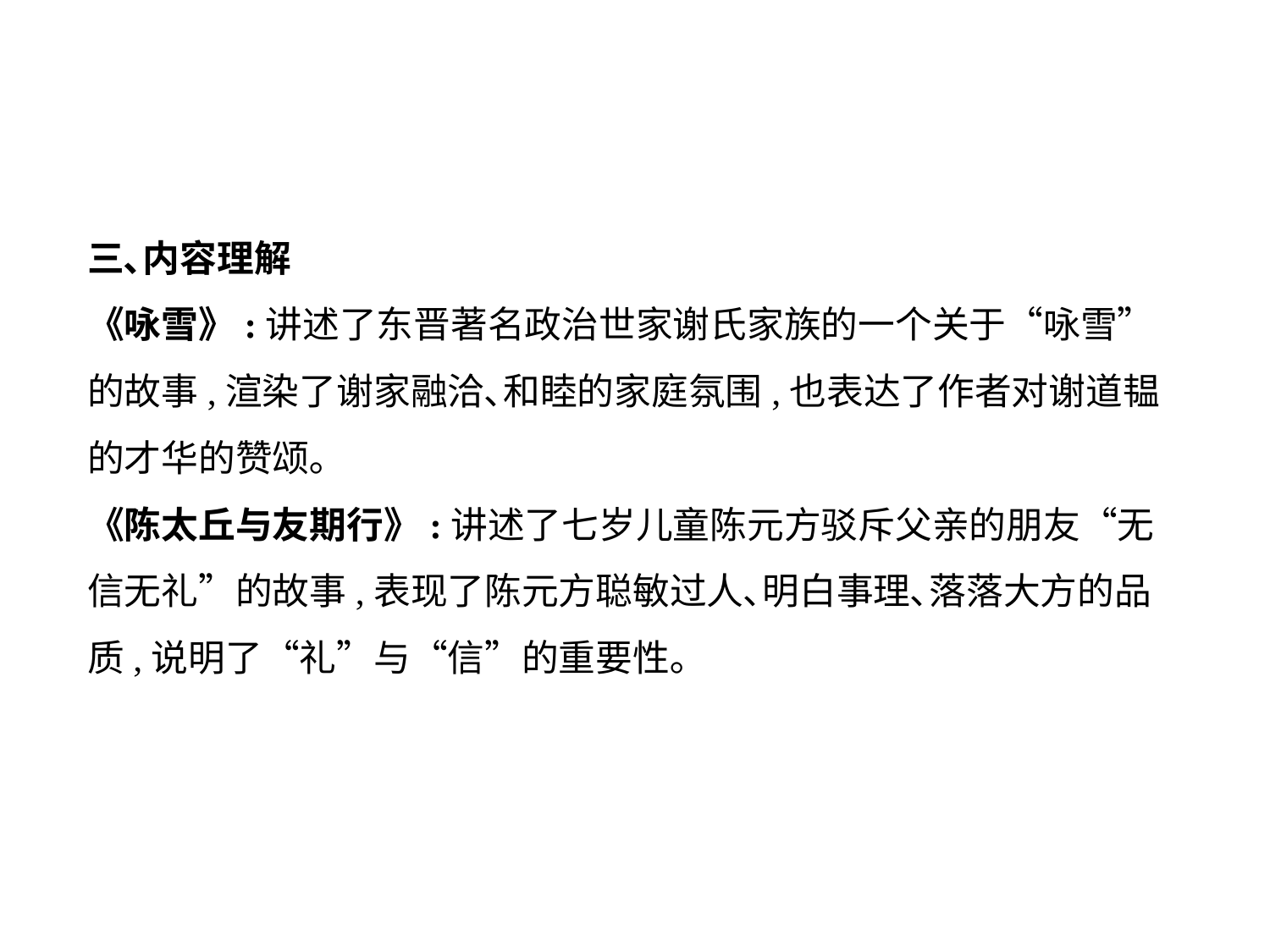

三､内容理解
《咏雪》:讲述了东晋著名政治世家谢氏家族的一个关于“咏雪”的故事,渲染了谢家融洽､和睦的家庭氛围,也表达了作者对谢道韫的才华的赞颂｡
《陈太丘与友期行》:讲述了七岁儿童陈元方驳斥父亲的朋友“无信无礼”的故事,表现了陈元方聪敏过人､明白事理､落落大方的品质,说明了“礼”与“信”的重要性｡